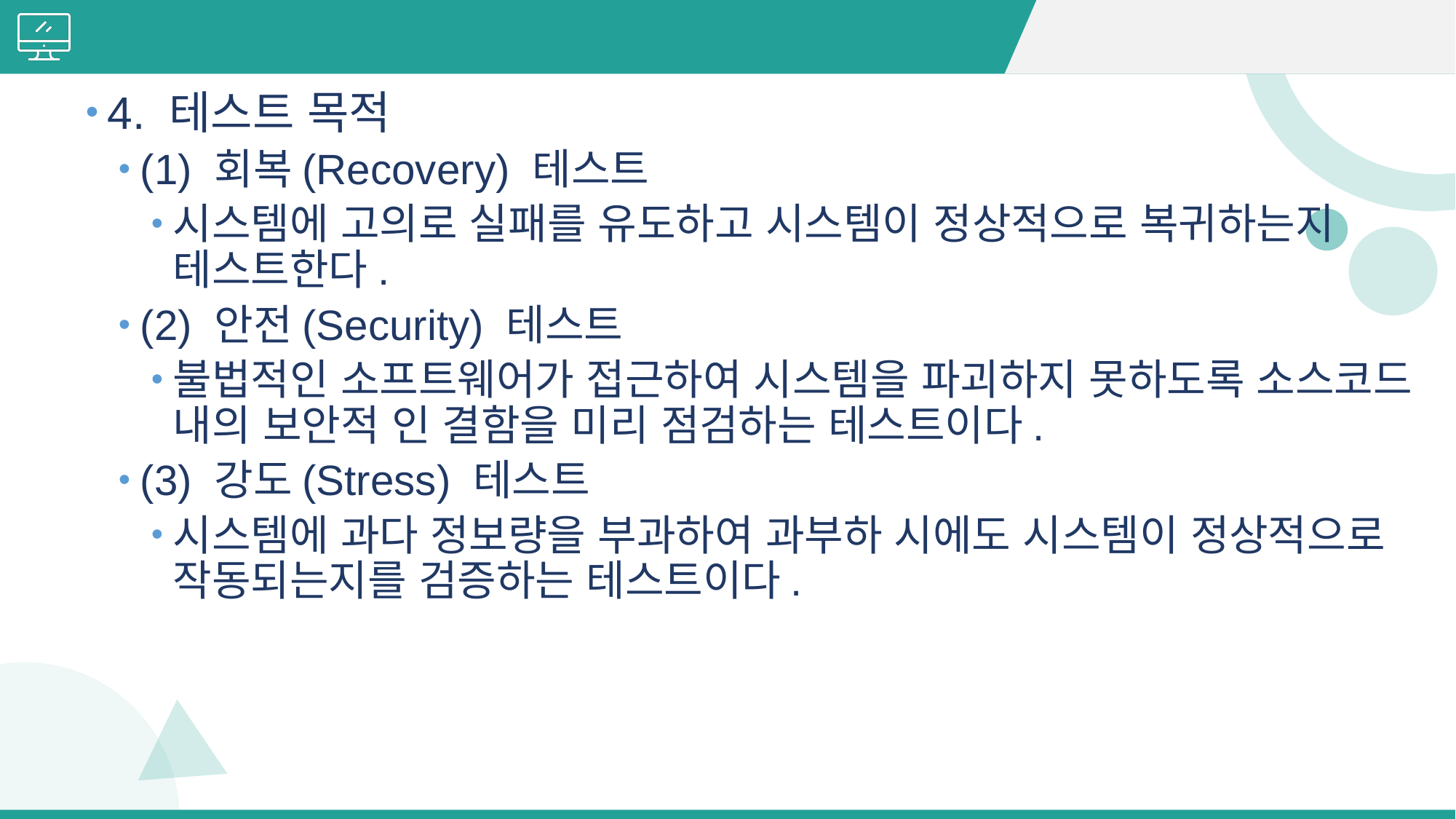

#
4. 테스트 목적
(1) 회복(Recovery) 테스트
시스템에 고의로 실패를 유도하고 시스템이 정상적으로 복귀하는지 테스트한다.
(2) 안전(Security) 테스트
불법적인 소프트웨어가 접근하여 시스템을 파괴하지 못하도록 소스코드 내의 보안적 인 결함을 미리 점검하는 테스트이다.
(3) 강도(Stress) 테스트
시스템에 과다 정보량을 부과하여 과부하 시에도 시스템이 정상적으로 작동되는지를 검증하는 테스트이다.